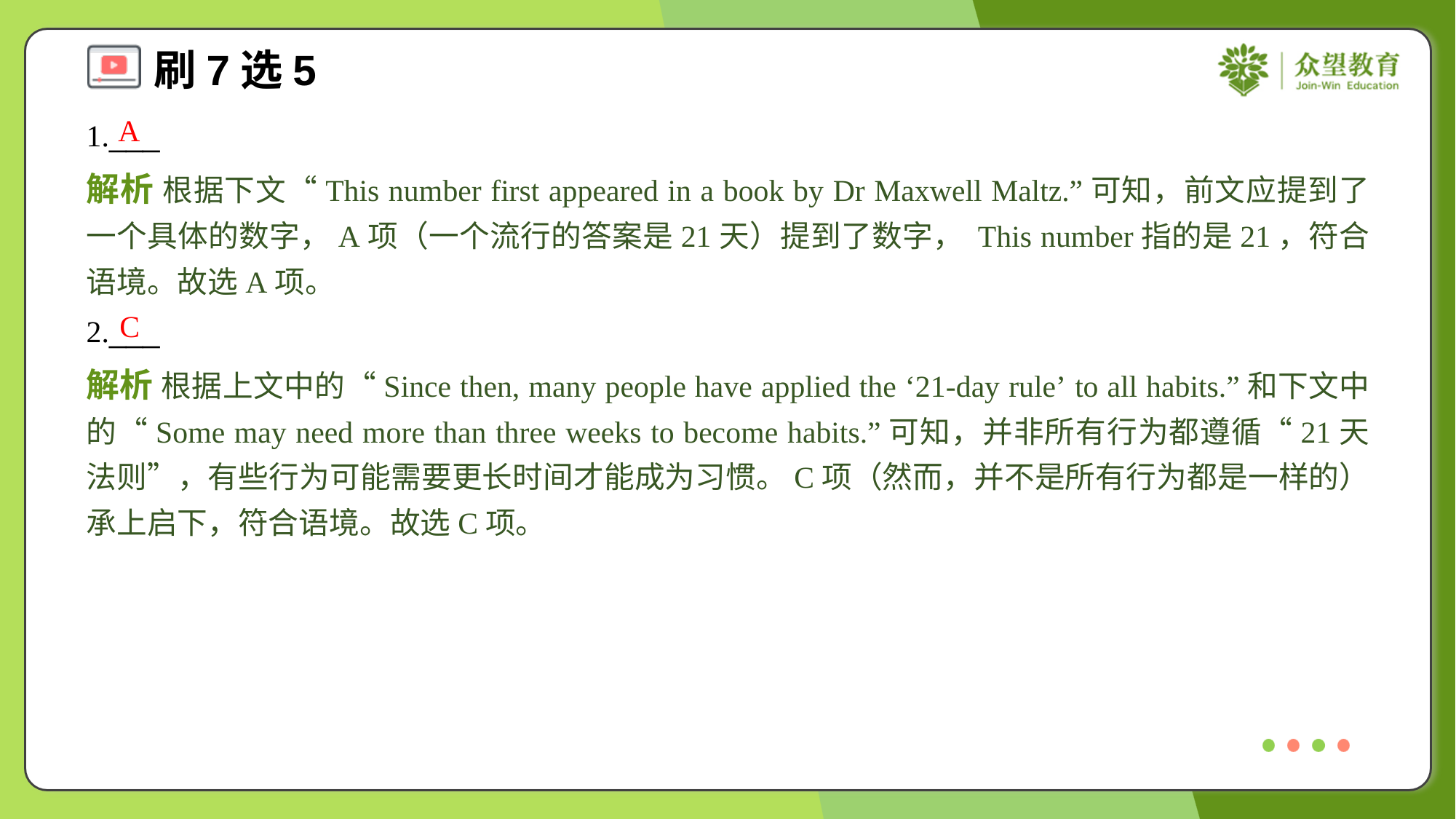

A
1.___
解析 根据下文“This number first appeared in a book by Dr Maxwell Maltz.”可知，前文应提到了一个具体的数字，A项（一个流行的答案是21天）提到了数字， This number指的是21，符合语境。故选A项。
C
2.___
解析 根据上文中的“Since then, many people have applied the ‘21-day rule’ to all habits.”和下文中的“Some may need more than three weeks to become habits.”可知，并非所有行为都遵循“21天法则”，有些行为可能需要更长时间才能成为习惯。C项（然而，并不是所有行为都是一样的）承上启下，符合语境。故选C项。